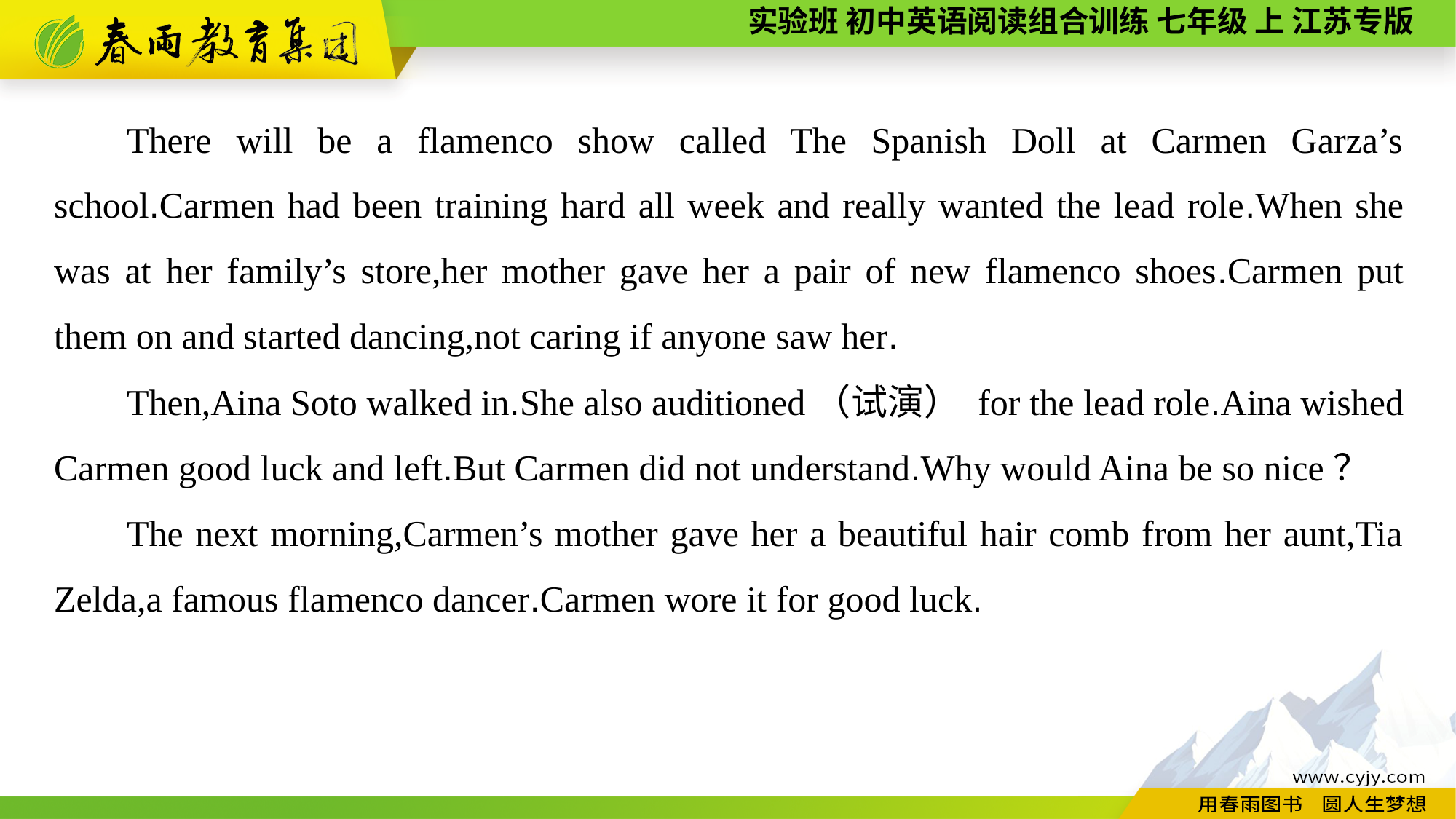

There will be a flamenco show called The Spanish Doll at Carmen Garza’s school.Carmen had been training hard all week and really wanted the lead role.When she was at her family’s store,her mother gave her a pair of new flamenco shoes.Carmen put them on and started dancing,not caring if anyone saw her.
Then,Aina Soto walked in.She also auditioned（试演） for the lead role.Aina wished Carmen good luck and left.But Carmen did not understand.Why would Aina be so nice？
The next morning,Carmen’s mother gave her a beautiful hair comb from her aunt,Tia Zelda,a famous flamenco dancer.Carmen wore it for good luck.